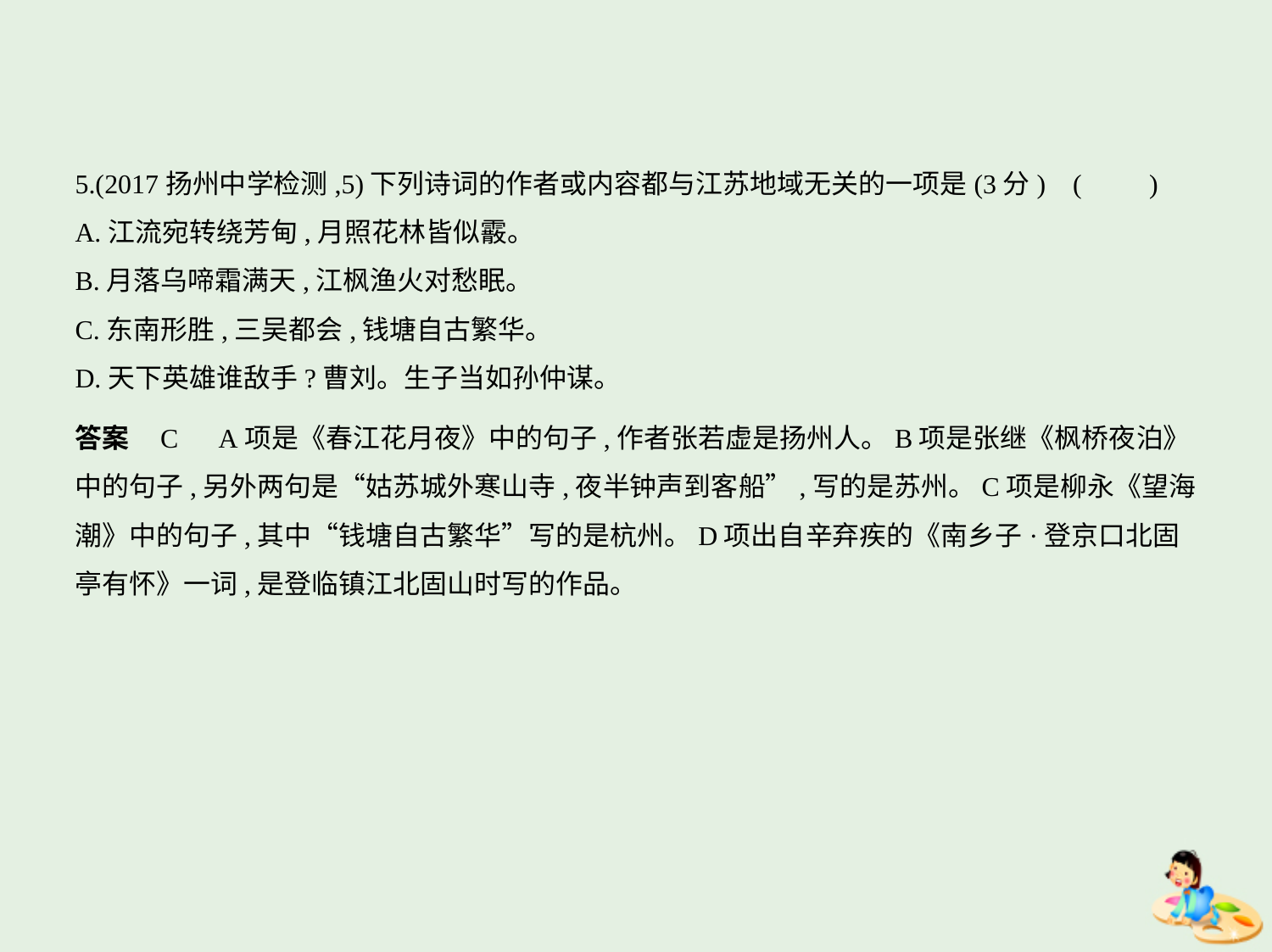

5.(2017扬州中学检测,5)下列诗词的作者或内容都与江苏地域无关的一项是(3分) (　　)
A.江流宛转绕芳甸,月照花林皆似霰。
B.月落乌啼霜满天,江枫渔火对愁眠。
C.东南形胜,三吴都会,钱塘自古繁华。
D.天下英雄谁敌手?曹刘。生子当如孙仲谋。
答案    C　A项是《春江花月夜》中的句子,作者张若虚是扬州人。B项是张继《枫桥夜泊》
中的句子,另外两句是“姑苏城外寒山寺,夜半钟声到客船”,写的是苏州。C项是柳永《望海
潮》中的句子,其中“钱塘自古繁华”写的是杭州。D项出自辛弃疾的《南乡子·登京口北固
亭有怀》一词,是登临镇江北固山时写的作品。